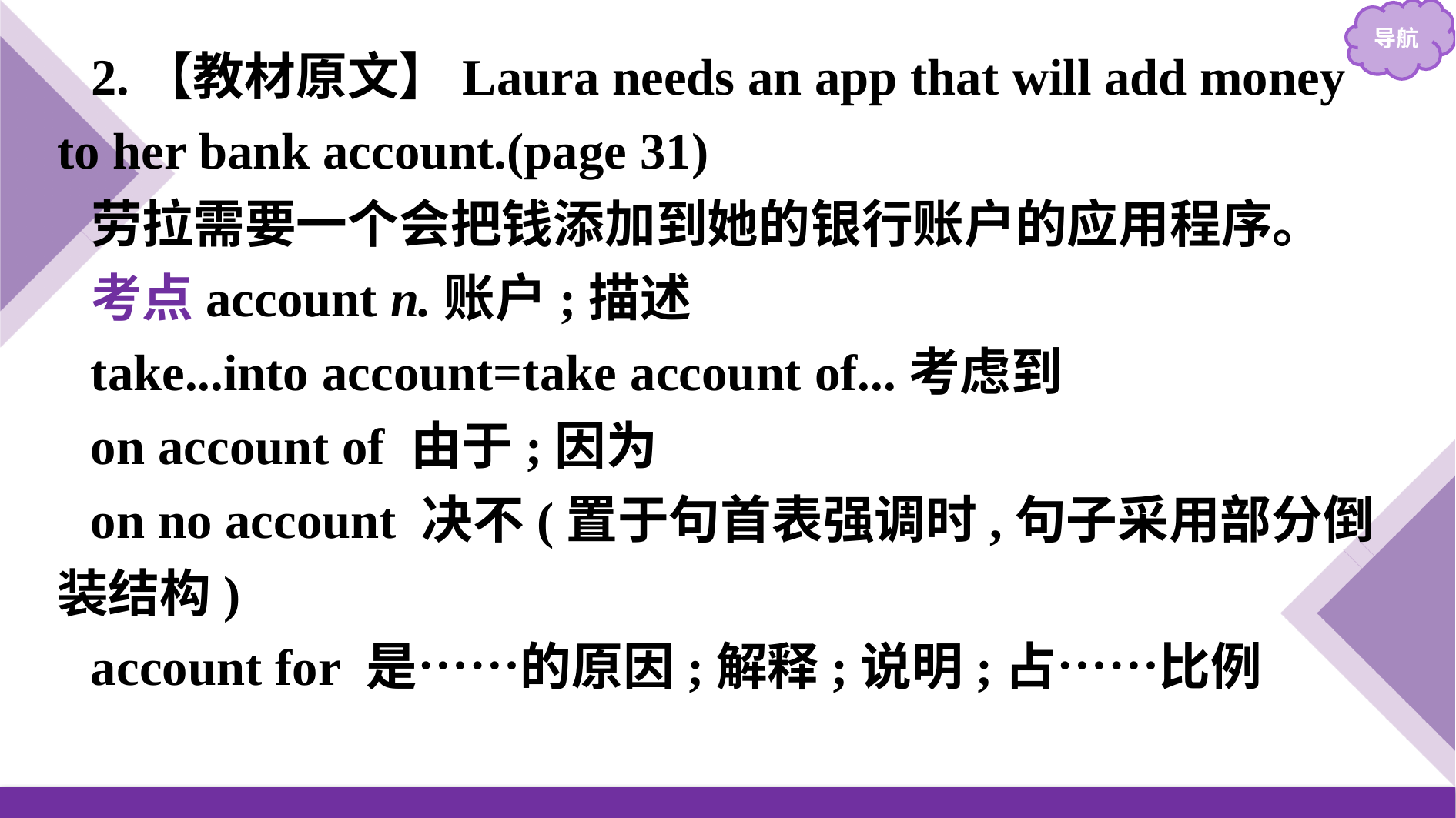

2.【教材原文】Laura needs an app that will add money to her bank account.(page 31)
劳拉需要一个会把钱添加到她的银行账户的应用程序。
考点account n.账户;描述
take...into account=take account of...考虑到
on account of 由于;因为
on no account 决不(置于句首表强调时,句子采用部分倒装结构)
account for 是……的原因;解释;说明;占……比例